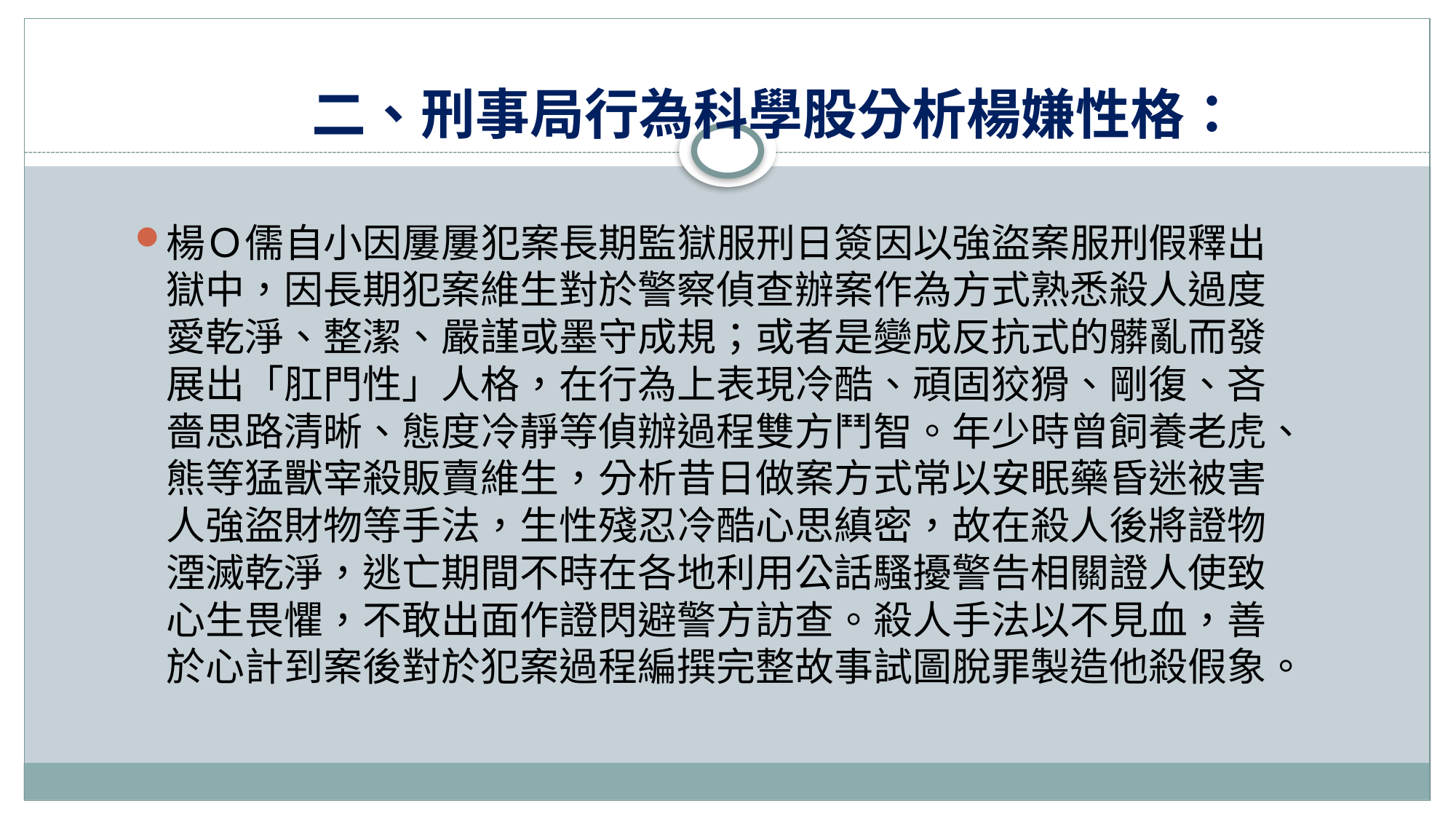

# 二、刑事局行為科學股分析楊嫌性格：
楊Ｏ儒自小因屢屢犯案長期監獄服刑日簽因以強盜案服刑假釋出獄中，因長期犯案維生對於警察偵查辦案作為方式熟悉殺人過度愛乾淨、整潔、嚴謹或墨守成規；或者是變成反抗式的髒亂而發展出「肛門性」人格，在行為上表現冷酷、頑固狡猾、剛復、吝嗇思路清晰、態度冷靜等偵辦過程雙方鬥智。年少時曾飼養老虎、熊等猛獸宰殺販賣維生，分析昔日做案方式常以安眠藥昏迷被害人強盜財物等手法，生性殘忍冷酷心思縝密，故在殺人後將證物湮滅乾淨，逃亡期間不時在各地利用公話騷擾警告相關證人使致心生畏懼，不敢出面作證閃避警方訪查。殺人手法以不見血，善於心計到案後對於犯案過程編撰完整故事試圖脫罪製造他殺假象。